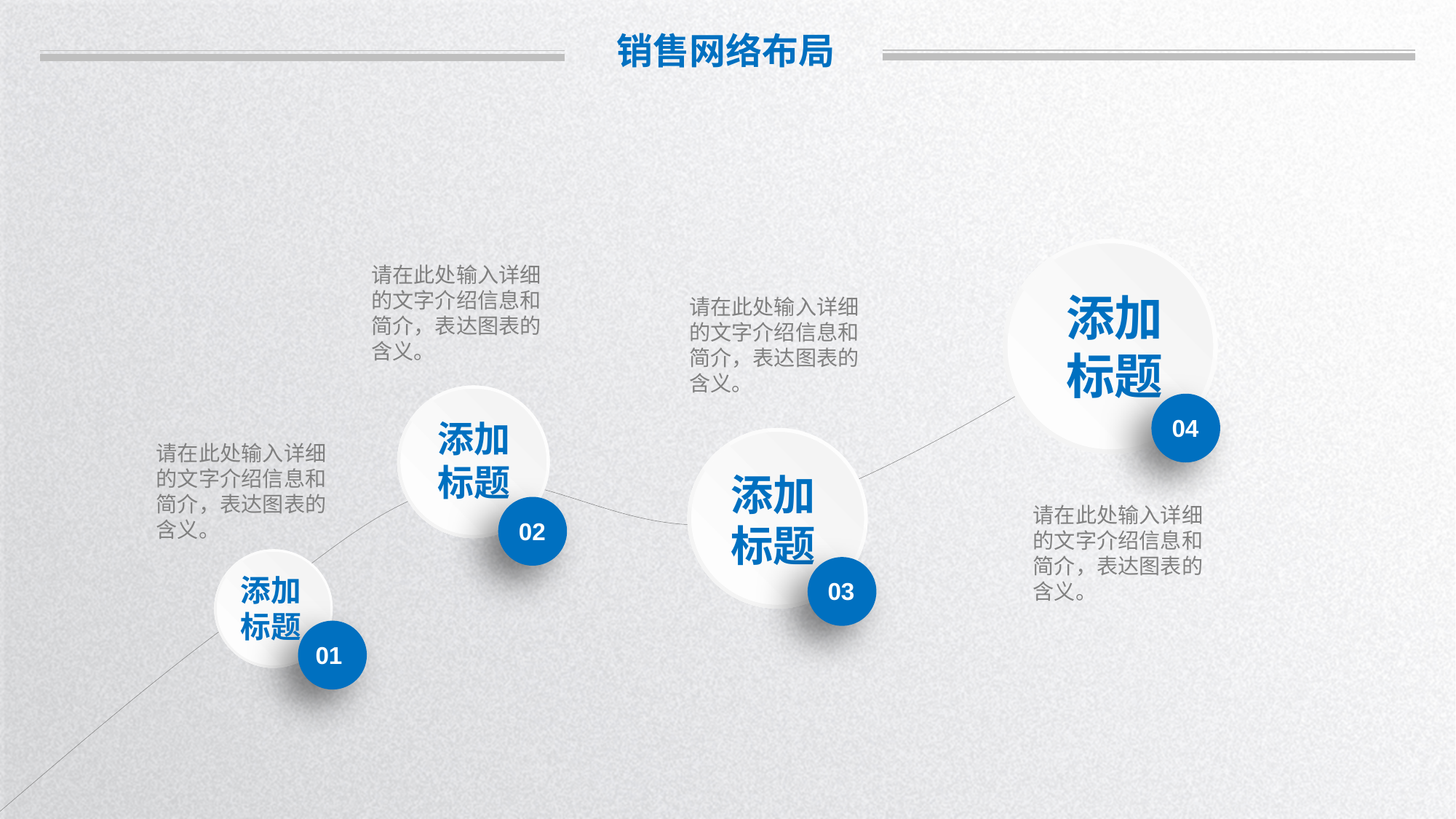

销售网络布局

请在此处输入详细的文字介绍信息和简介，表达图表的含义。
添加
标题
请在此处输入详细的文字介绍信息和简介，表达图表的含义。

04
添加
标题

请在此处输入详细的文字介绍信息和简介，表达图表的含义。
添加
标题

请在此处输入详细的文字介绍信息和简介，表达图表的含义。
02

添加
标题
03

01